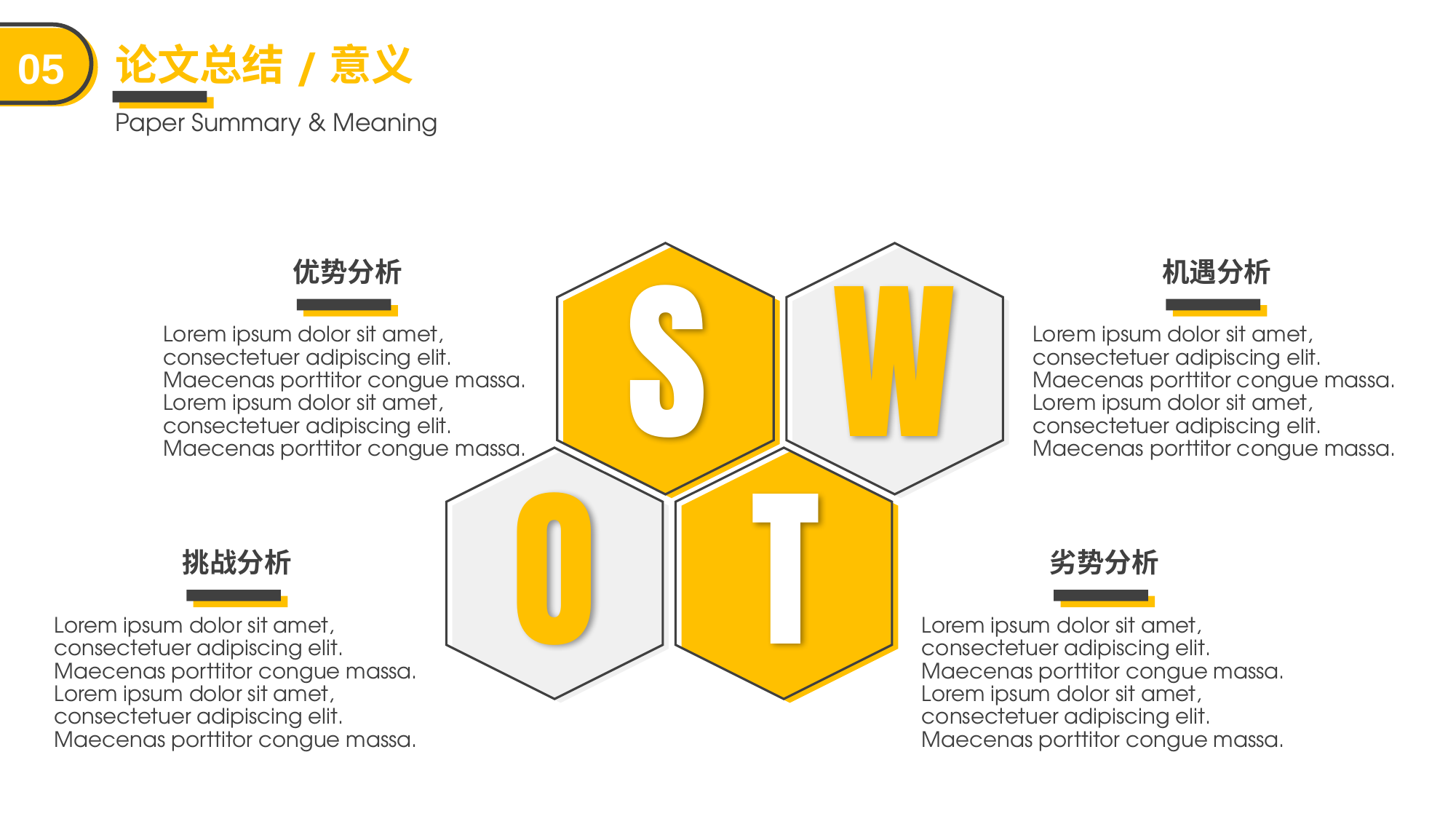

论文总结/意义
05
Paper Summary & Meaning
优势分析
机遇分析
S
W
Lorem ipsum dolor sit amet, consectetuer adipiscing elit. Maecenas porttitor congue massa. Lorem ipsum dolor sit amet, consectetuer adipiscing elit. Maecenas porttitor congue massa.
Lorem ipsum dolor sit amet, consectetuer adipiscing elit. Maecenas porttitor congue massa. Lorem ipsum dolor sit amet, consectetuer adipiscing elit. Maecenas porttitor congue massa.
O
T
挑战分析
劣势分析
Lorem ipsum dolor sit amet, consectetuer adipiscing elit. Maecenas porttitor congue massa. Lorem ipsum dolor sit amet, consectetuer adipiscing elit. Maecenas porttitor congue massa.
Lorem ipsum dolor sit amet, consectetuer adipiscing elit. Maecenas porttitor congue massa. Lorem ipsum dolor sit amet, consectetuer adipiscing elit. Maecenas porttitor congue massa.